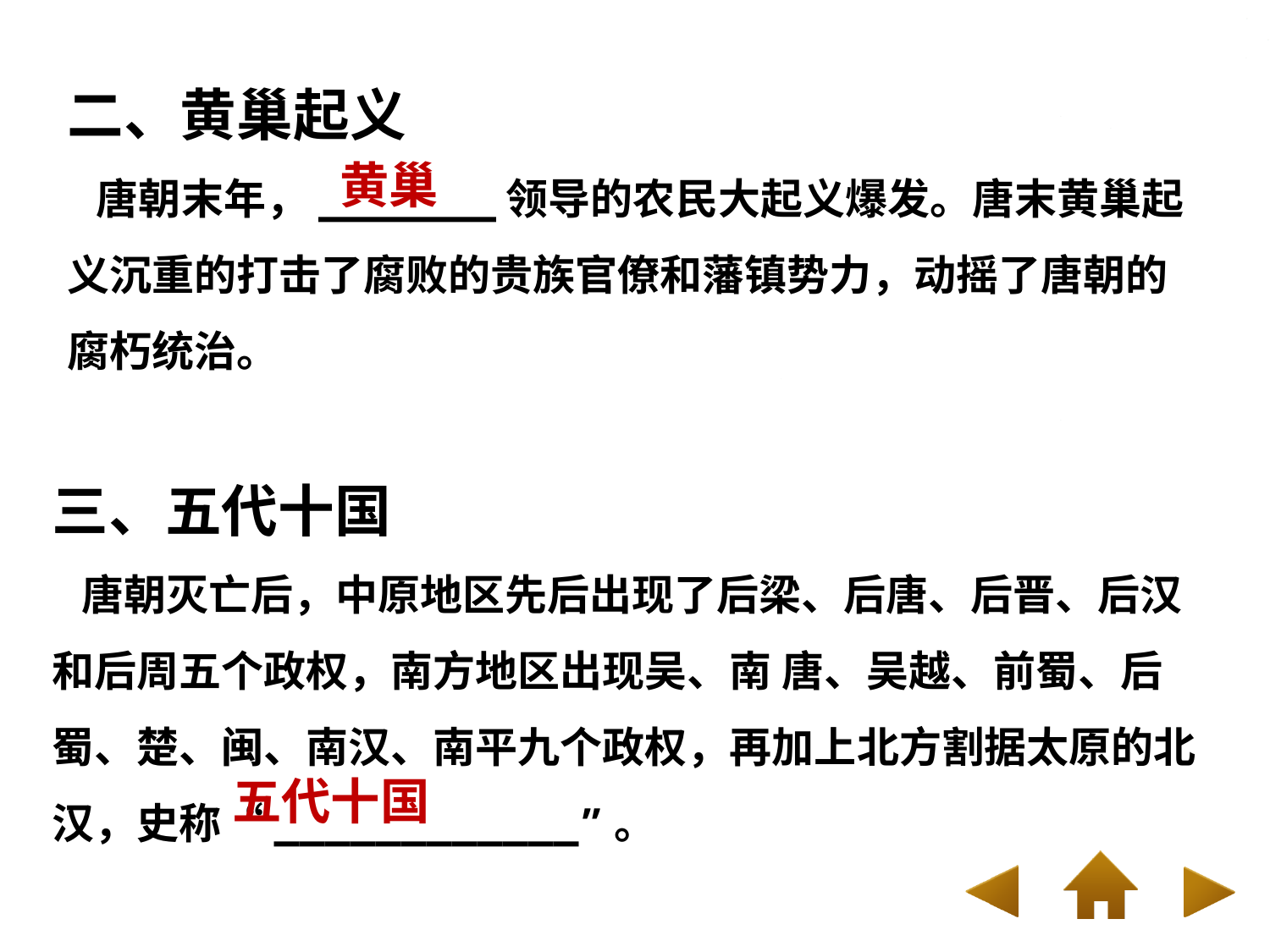

二、黄巢起义
  唐朝末年，_______领导的农民大起义爆发。唐末黄巢起义沉重的打击了腐败的贵族官僚和藩镇势力，动摇了唐朝的腐朽统治。
黄巢
三、五代十国
  唐朝灭亡后，中原地区先后出现了后梁、后唐、后晋、后汉和后周五个政权，南方地区出现吴、南 唐、吴越、前蜀、后蜀、楚、闽、南汉、南平九个政权，再加上北方割据太原的北汉，史称“____________”。
五代十国